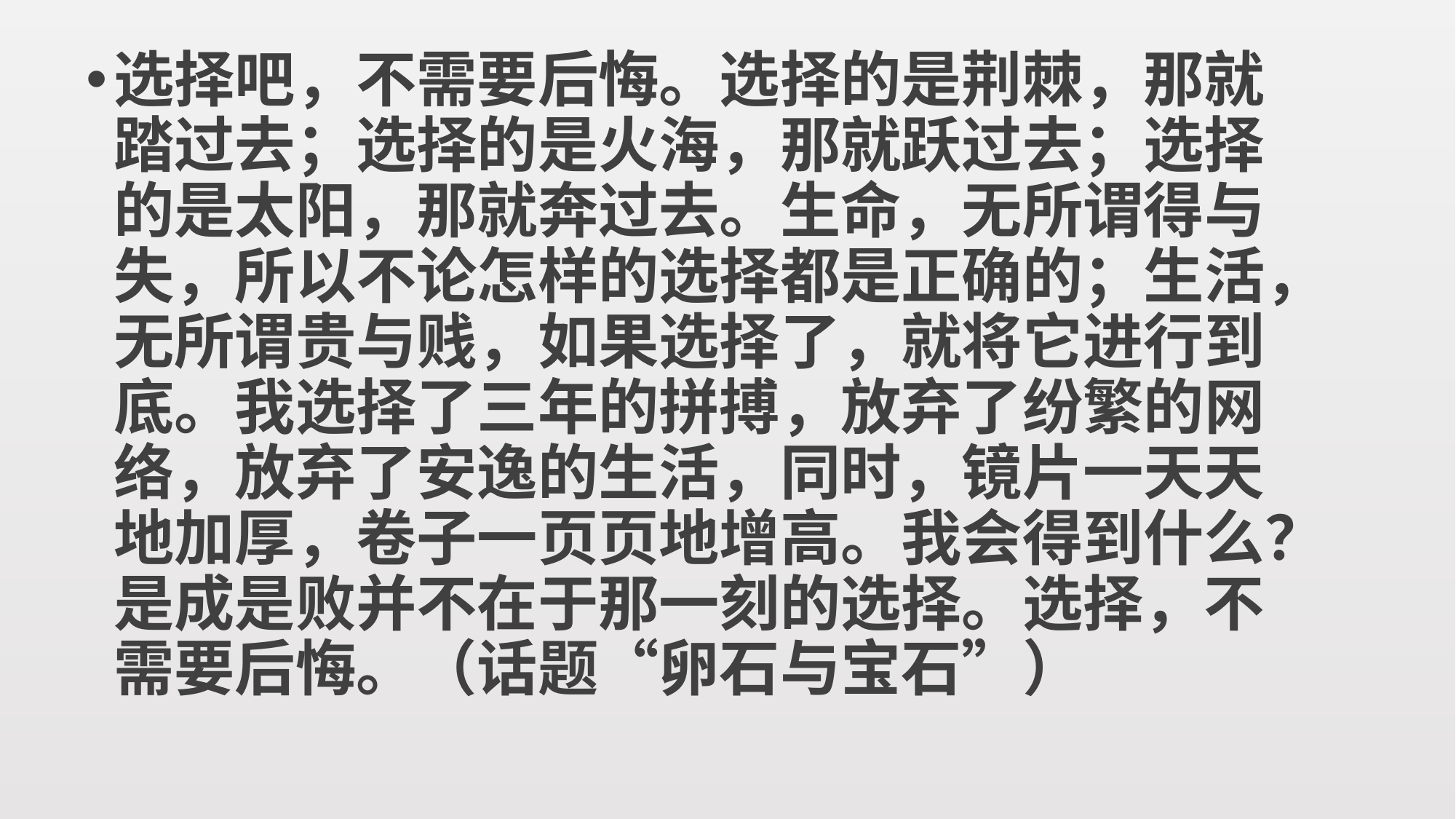

选择吧，不需要后悔。选择的是荆棘，那就踏过去；选择的是火海，那就跃过去；选择的是太阳，那就奔过去。生命，无所谓得与失，所以不论怎样的选择都是正确的；生活，无所谓贵与贱，如果选择了，就将它进行到底。我选择了三年的拼搏，放弃了纷繁的网络，放弃了安逸的生活，同时，镜片一天天地加厚，卷子一页页地增高。我会得到什么？是成是败并不在于那一刻的选择。选择，不需要后悔。（话题“卵石与宝石”）